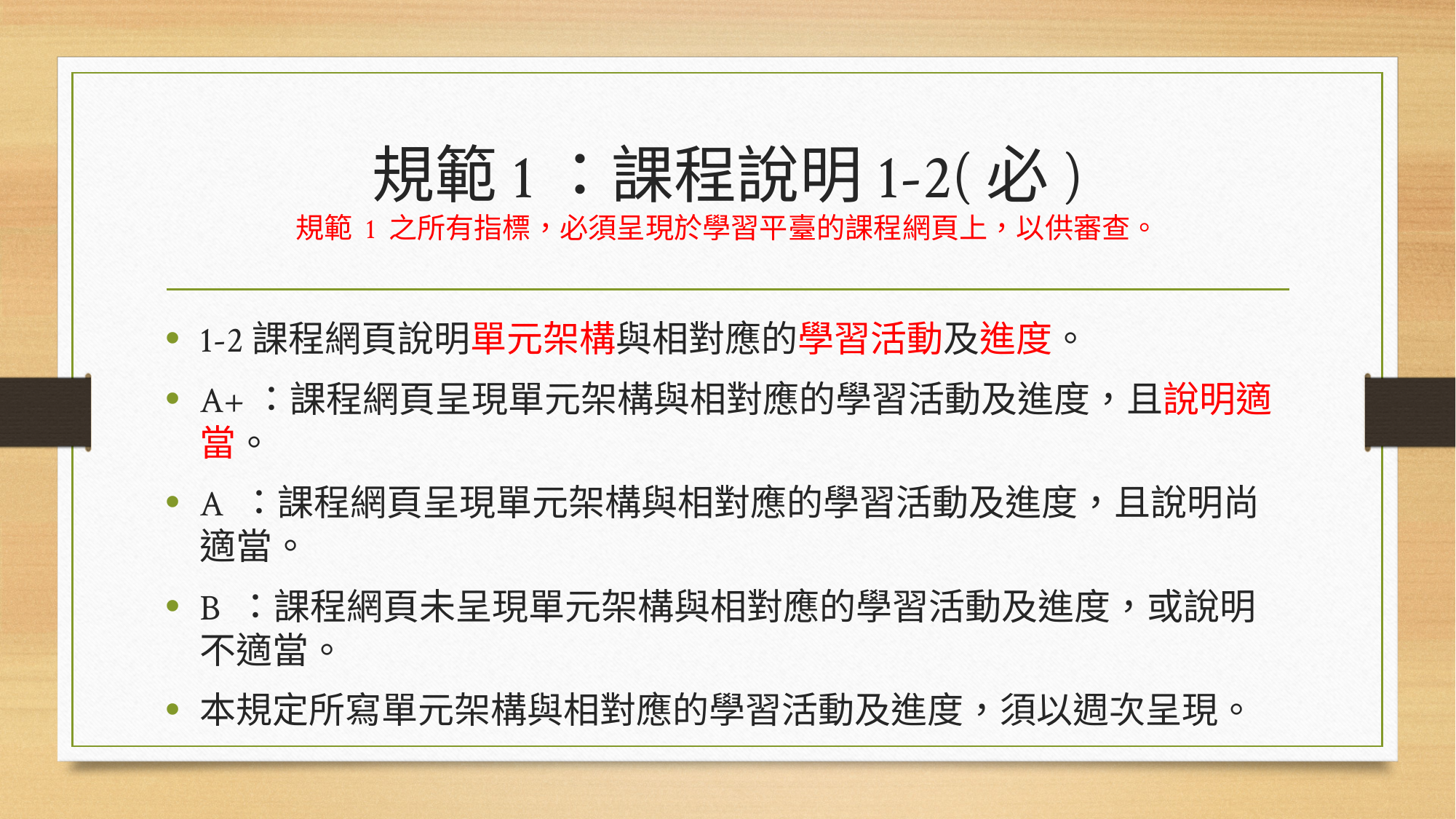

# 規範1：課程說明1-2(必) 規範 1 之所有指標，必須呈現於學習平臺的課程網頁上，以供審查。
1-2課程網頁說明單元架構與相對應的學習活動及進度。
A+：課程網頁呈現單元架構與相對應的學習活動及進度，且說明適當。
A ：課程網頁呈現單元架構與相對應的學習活動及進度，且說明尚適當。
B ：課程網頁未呈現單元架構與相對應的學習活動及進度，或說明不適當。
本規定所寫單元架構與相對應的學習活動及進度，須以週次呈現。